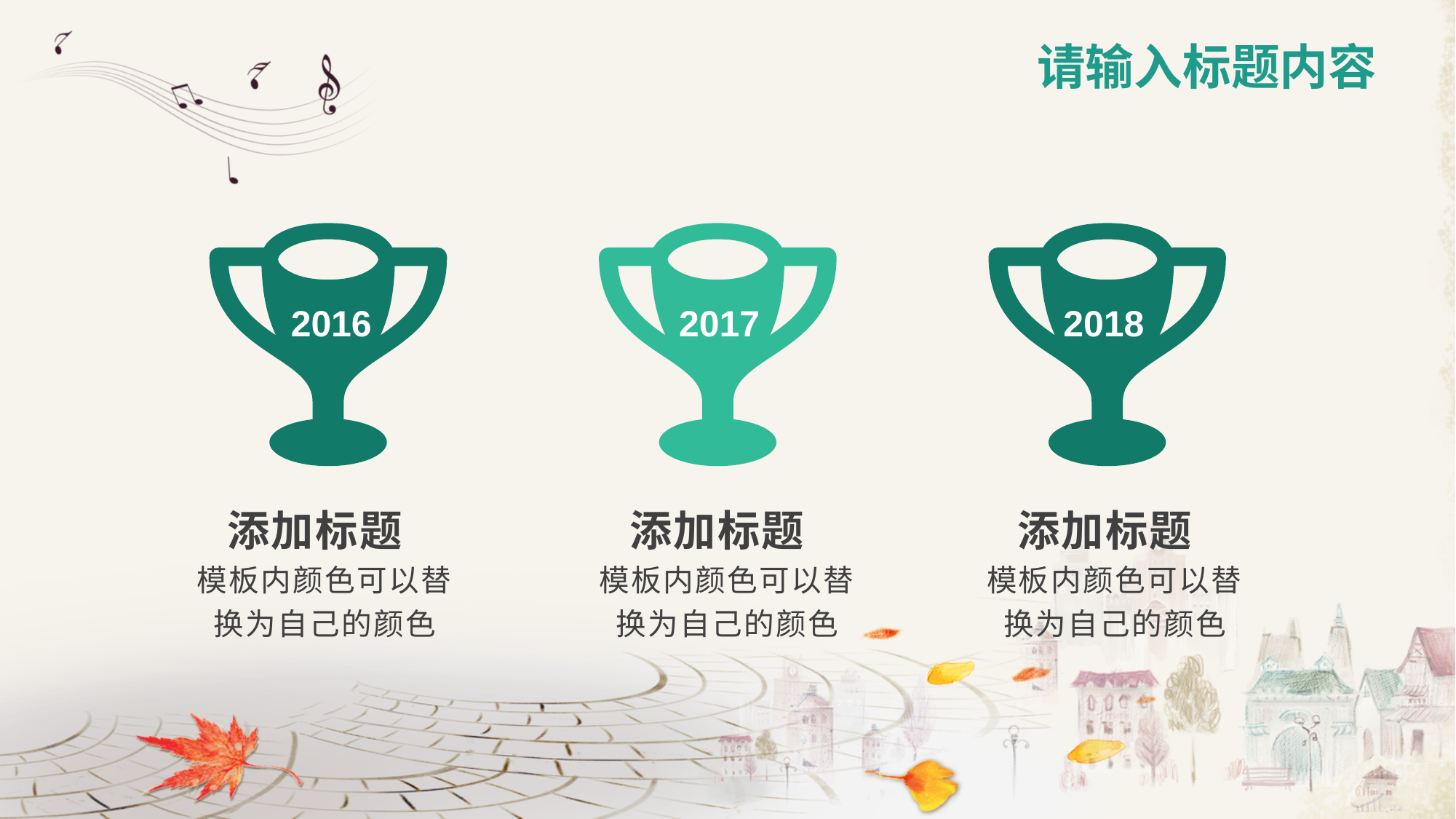

2016

2017

2018
添加标题
模板内颜色可以替换为自己的颜色
添加标题
模板内颜色可以替换为自己的颜色
添加标题
模板内颜色可以替换为自己的颜色